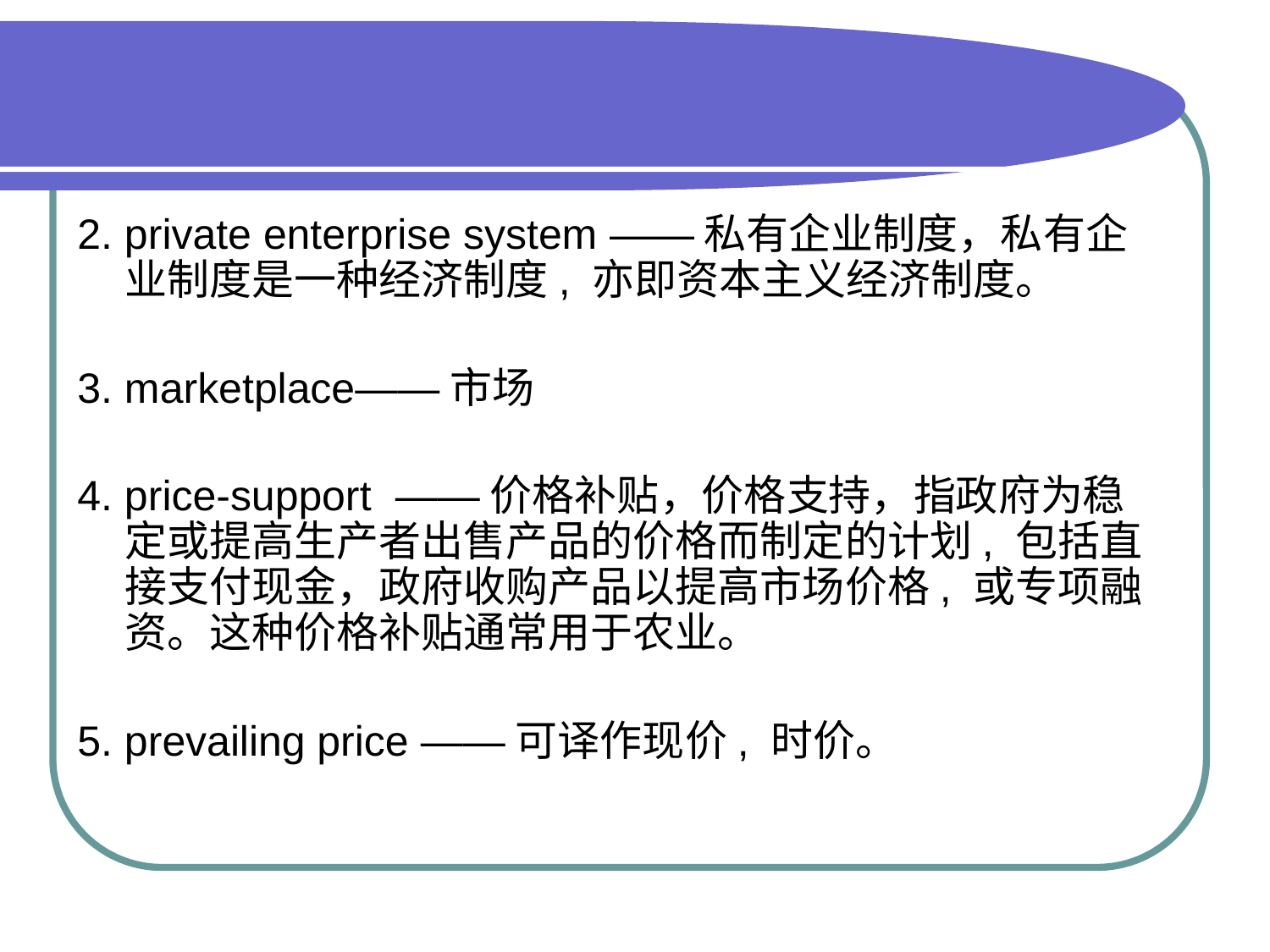

#
2. private enterprise system ——私有企业制度，私有企业制度是一种经济制度, 亦即资本主义经济制度。

3. marketplace——市场

4. price-support  ——价格补贴，价格支持，指政府为稳定或提高生产者出售产品的价格而制定的计划, 包括直接支付现金，政府收购产品以提高市场价格, 或专项融资。这种价格补贴通常用于农业。

5. prevailing price ——可译作现价, 时价。